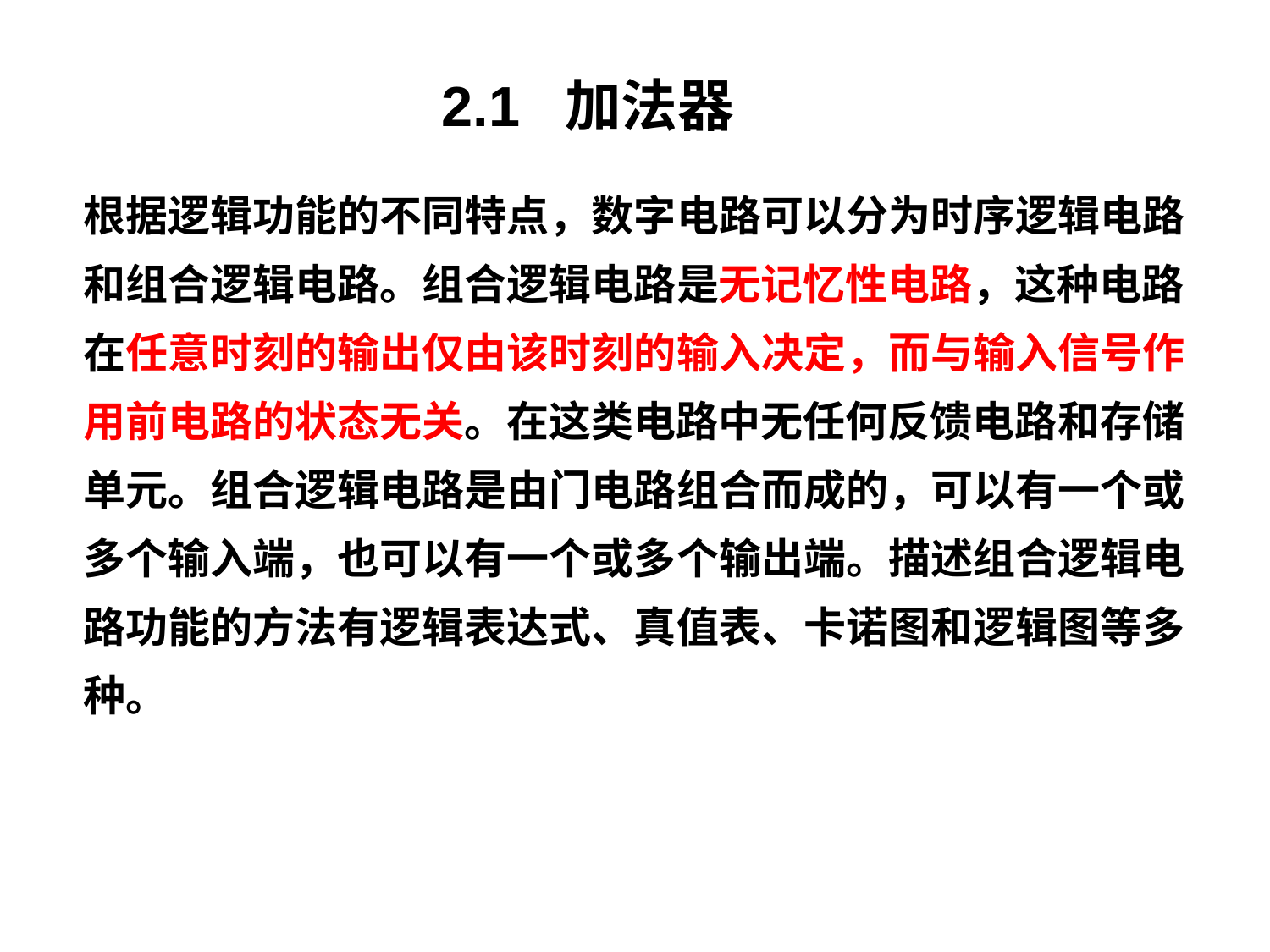

# 2.1  加法器
根据逻辑功能的不同特点，数字电路可以分为时序逻辑电路和组合逻辑电路。组合逻辑电路是无记忆性电路，这种电路在任意时刻的输出仅由该时刻的输入决定，而与输入信号作用前电路的状态无关。在这类电路中无任何反馈电路和存储单元。组合逻辑电路是由门电路组合而成的，可以有一个或多个输入端，也可以有一个或多个输出端。描述组合逻辑电路功能的方法有逻辑表达式、真值表、卡诺图和逻辑图等多种。